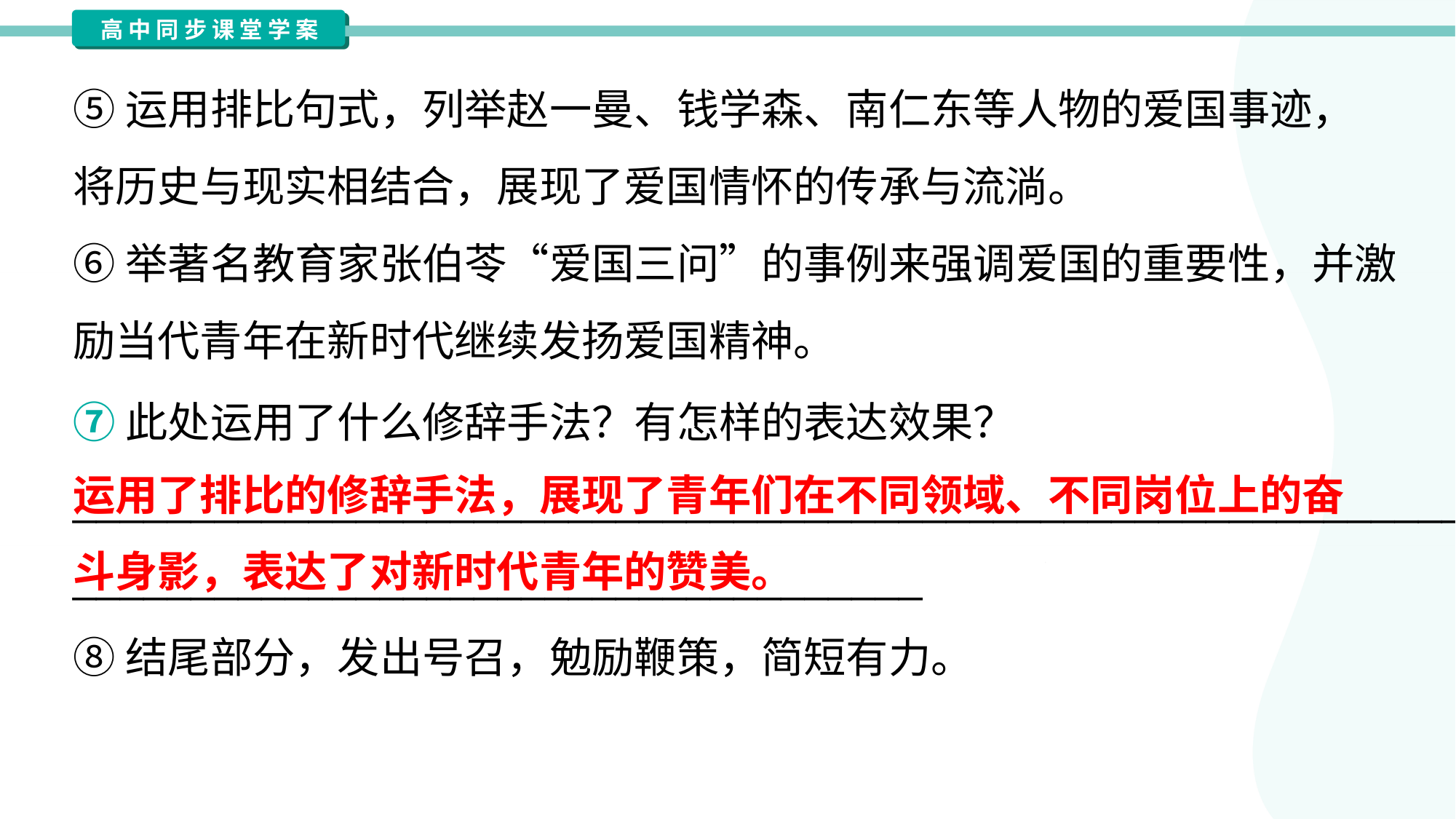

⑤运用排比句式，列举赵一曼、钱学森、南仁东等人物的爱国事迹，
将历史与现实相结合，展现了爱国情怀的传承与流淌。
⑥举著名教育家张伯苓“爱国三问”的事例来强调爱国的重要性，并激
励当代青年在新时代继续发扬爱国精神。
⑦此处运用了什么修辞手法？有怎样的表达效果？
_____________________________________________________________
____________________________________
运用了排比的修辞手法，展现了青年们在不同领域、不同岗位上的奋斗身影，表达了对新时代青年的赞美。
⑧结尾部分，发出号召，勉励鞭策，简短有力。